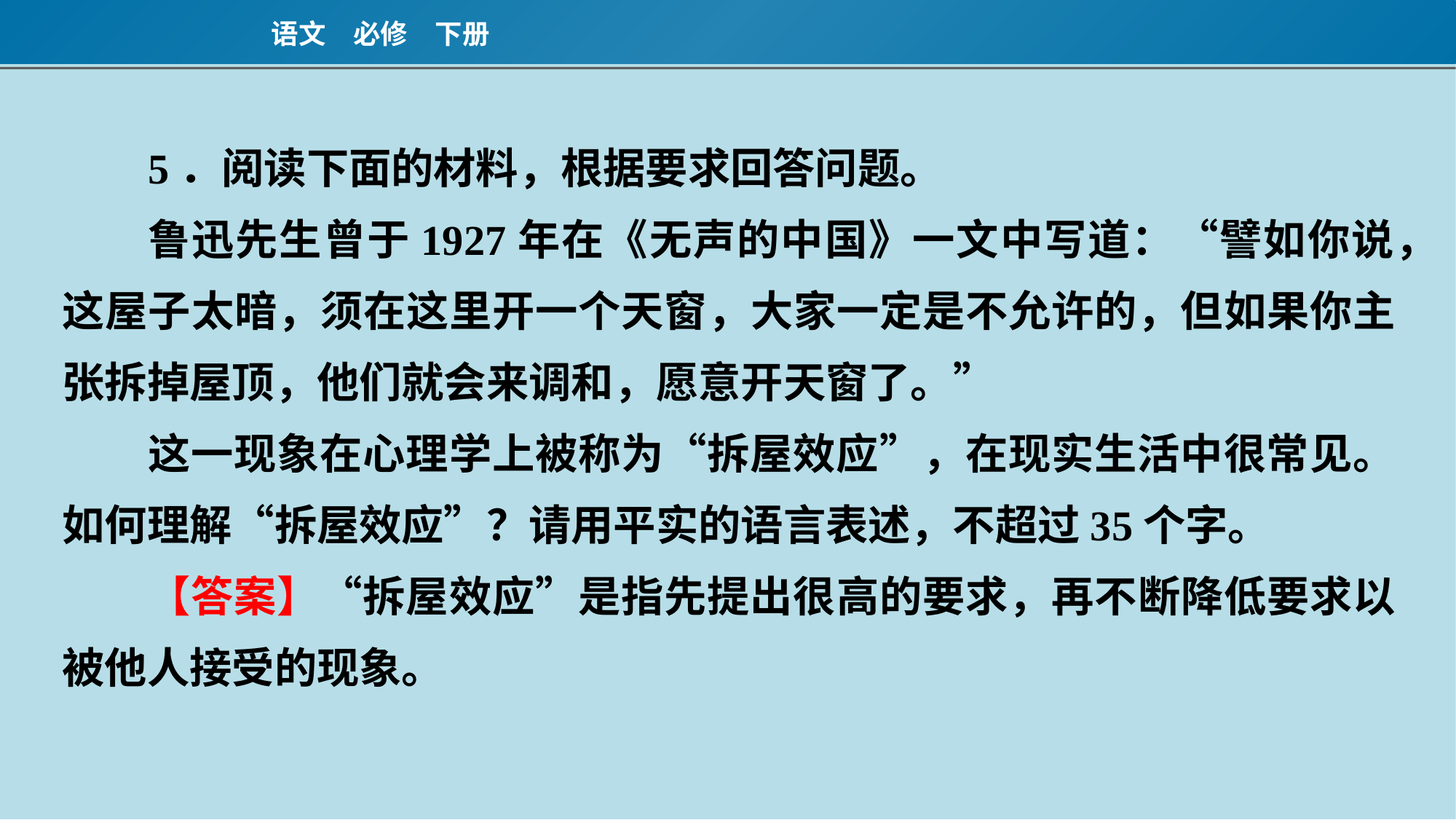

5．阅读下面的材料，根据要求回答问题。
鲁迅先生曾于1927年在《无声的中国》一文中写道：“譬如你说，这屋子太暗，须在这里开一个天窗，大家一定是不允许的，但如果你主张拆掉屋顶，他们就会来调和，愿意开天窗了。”
这一现象在心理学上被称为“拆屋效应”，在现实生活中很常见。如何理解“拆屋效应”？请用平实的语言表述，不超过35个字。
【答案】“拆屋效应”是指先提出很高的要求，再不断降低要求以被他人接受的现象。